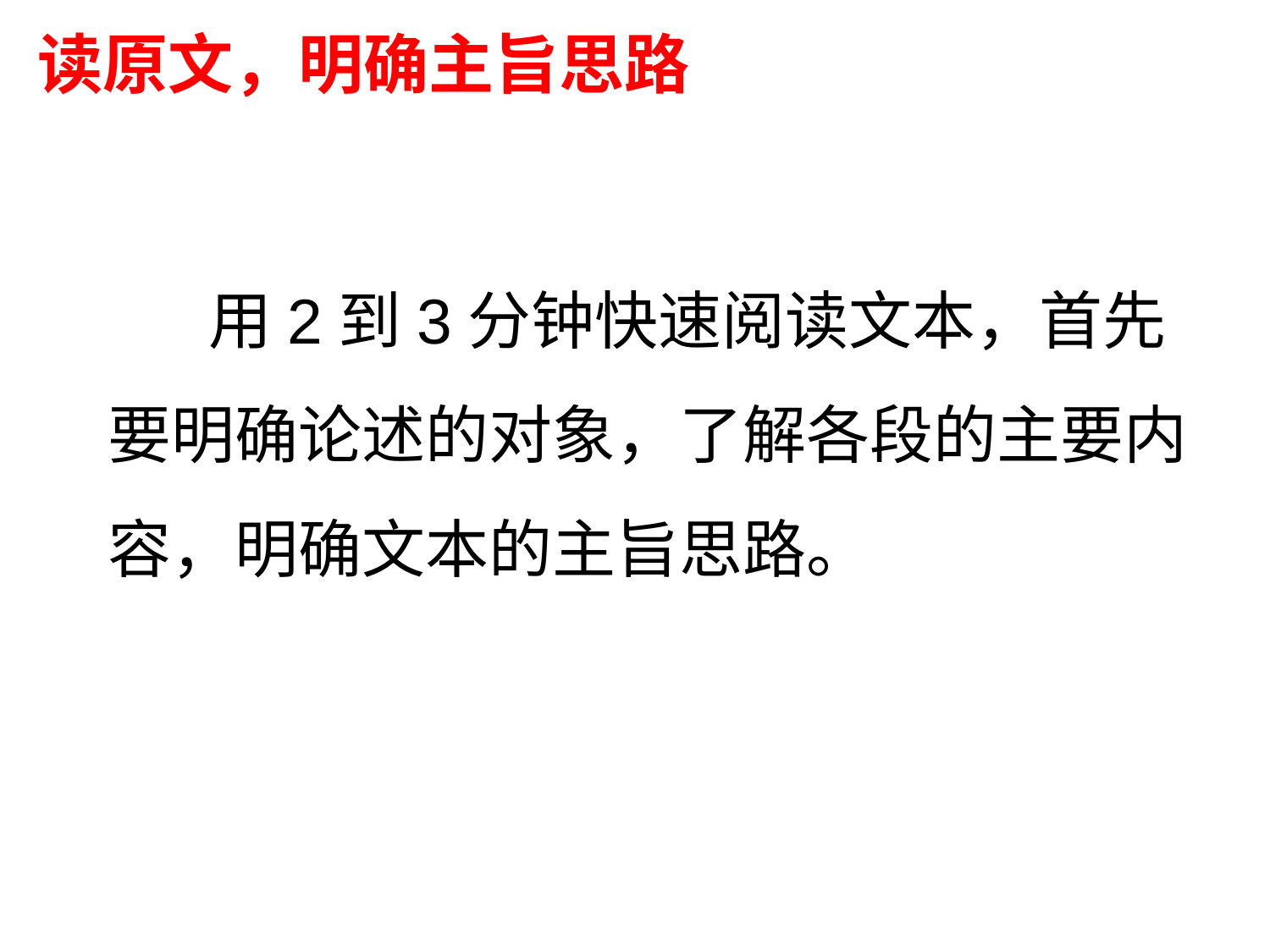

# 读原文，明确主旨思路
         用2到3分钟快速阅读文本，首先要明确论述的对象，了解各段的主要内容，明确文本的主旨思路。